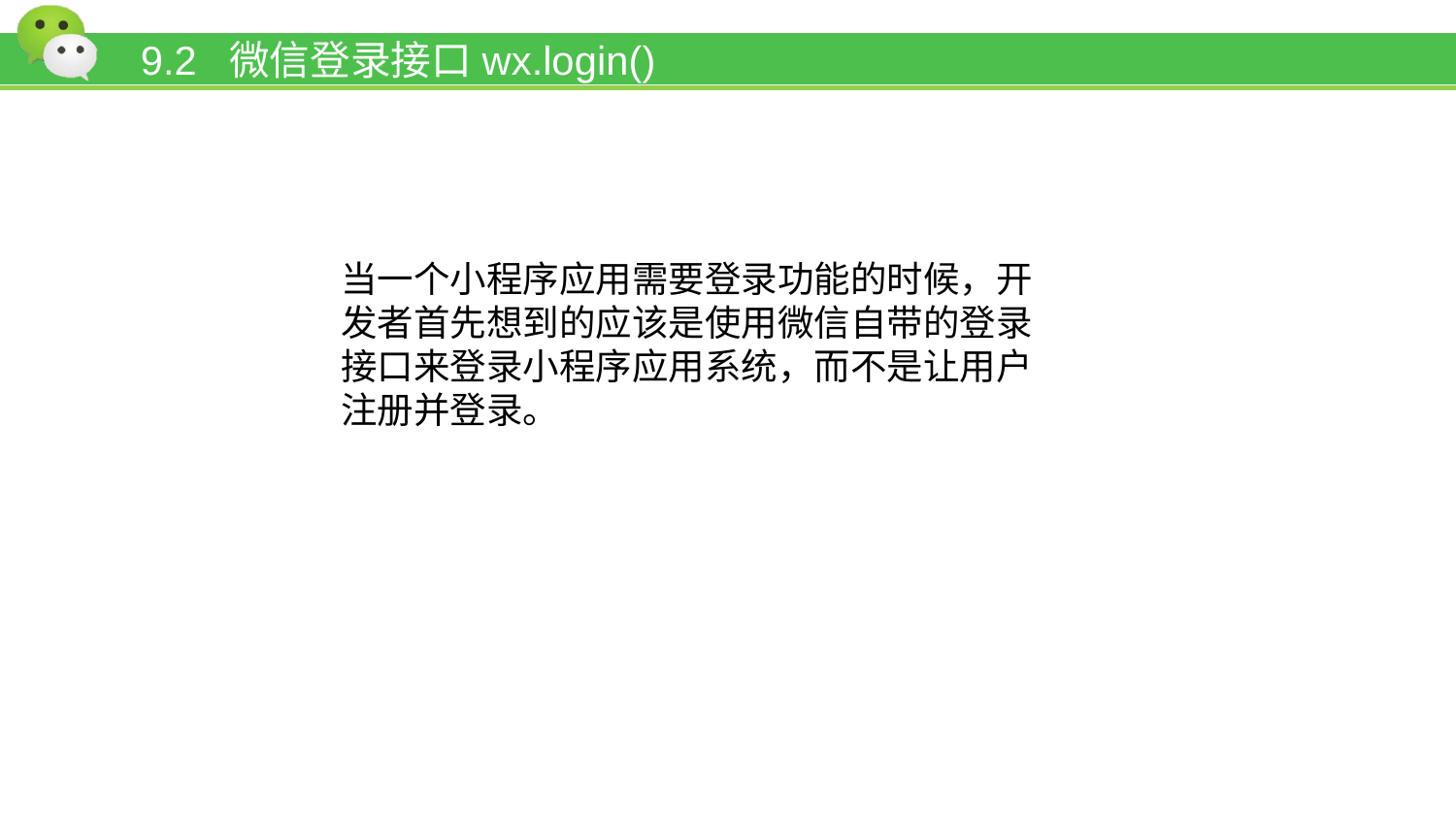

# 9.2  微信登录接口wx.login()
当一个小程序应用需要登录功能的时候，开发者首先想到的应该是使用微信自带的登录接口来登录小程序应用系统，而不是让用户注册并登录。